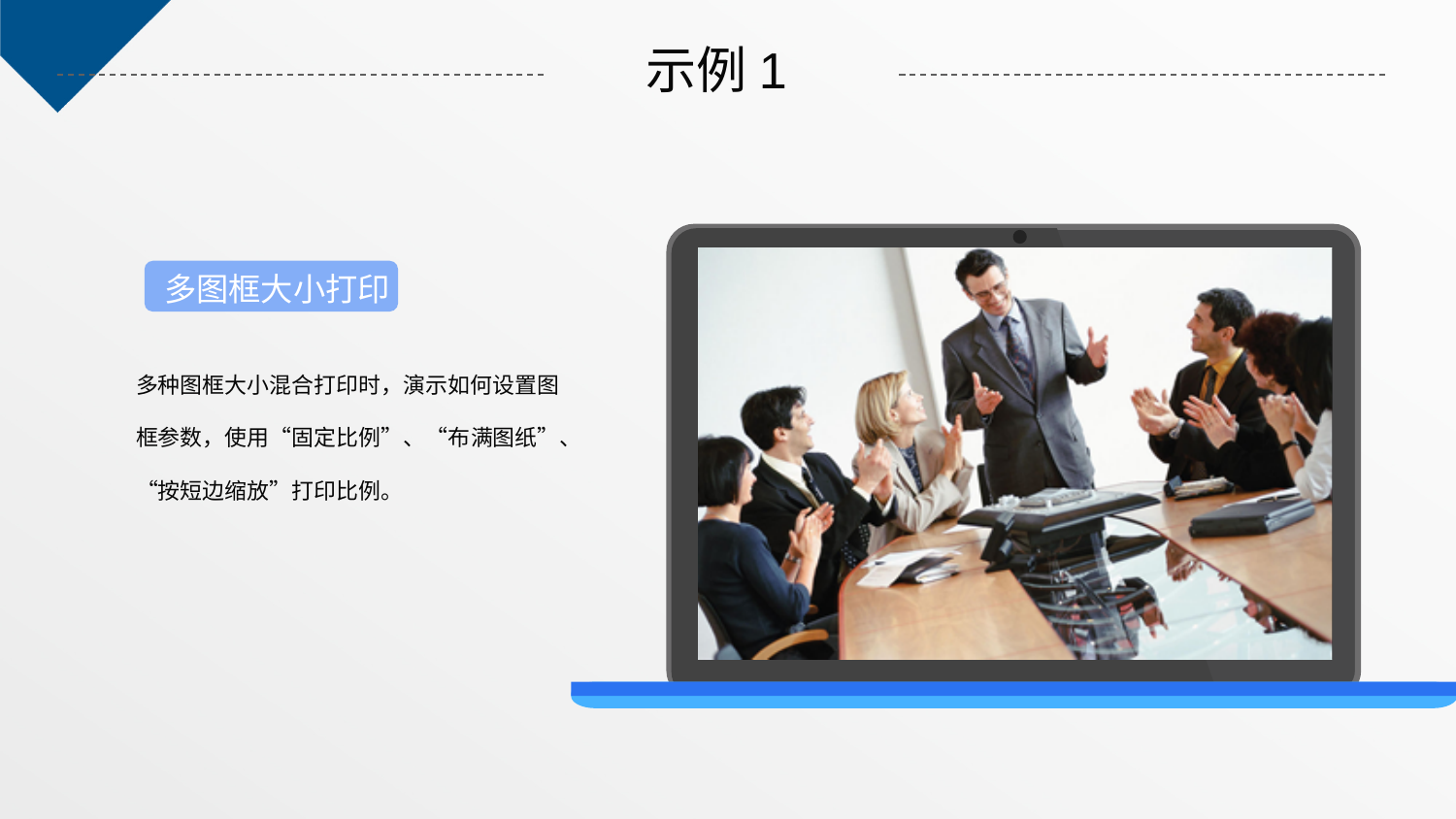

示例1

多图框大小打印
多种图框大小混合打印时，演示如何设置图框参数，使用“固定比例”、“布满图纸”、“按短边缩放”打印比例。